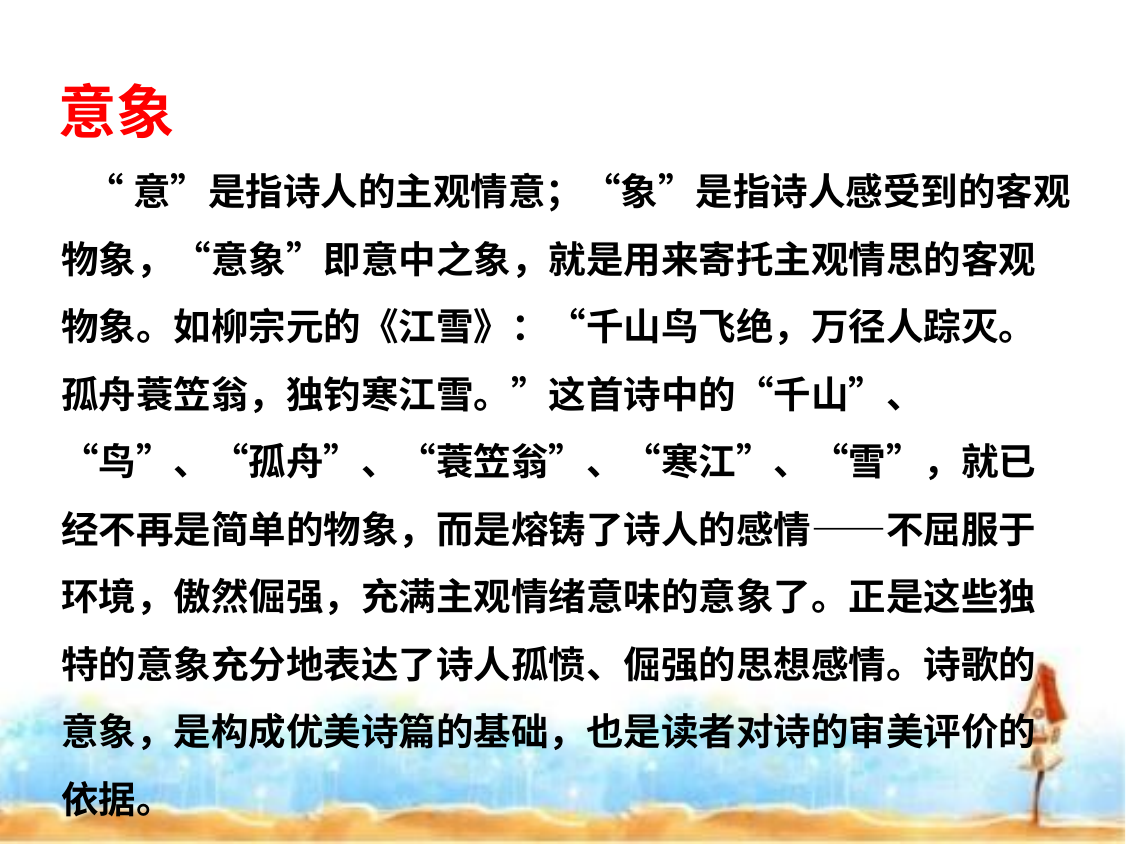

意象
   “意”是指诗人的主观情意；“象”是指诗人感受到的客观物象，“意象”即意中之象，就是用来寄托主观情思的客观物象。如柳宗元的《江雪》：“千山鸟飞绝，万径人踪灭。孤舟蓑笠翁，独钓寒江雪。”这首诗中的“千山”、“鸟”、“孤舟”、“蓑笠翁”、“寒江”、“雪”，就已经不再是简单的物象，而是熔铸了诗人的感情——不屈服于环境，傲然倔强，充满主观情绪意味的意象了。正是这些独特的意象充分地表达了诗人孤愤、倔强的思想感情。诗歌的意象，是构成优美诗篇的基础，也是读者对诗的审美评价的依据。